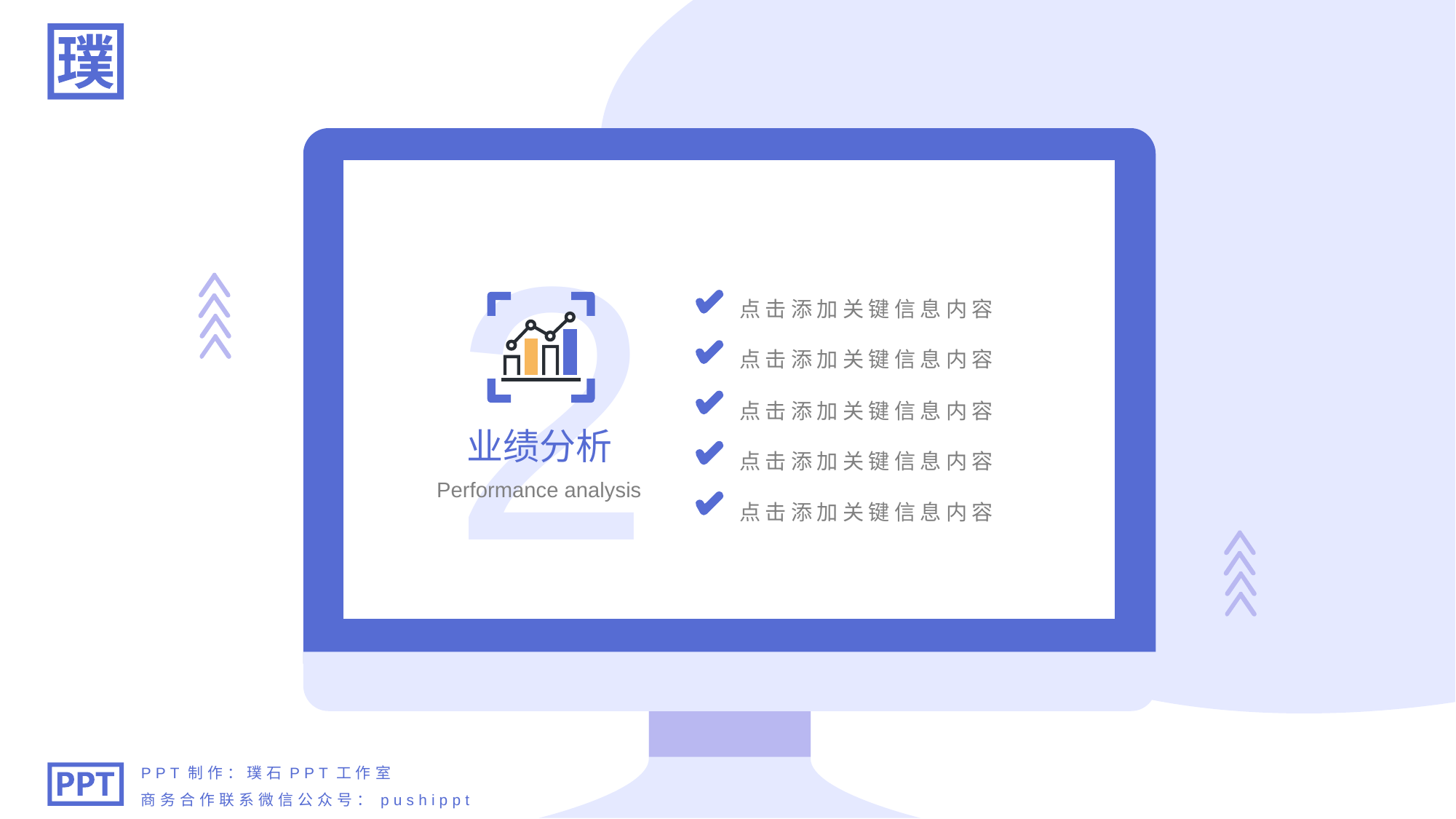

2

业绩分析
Performance analysis
点击添加关键信息内容
点击添加关键信息内容
点击添加关键信息内容
点击添加关键信息内容
点击添加关键信息内容